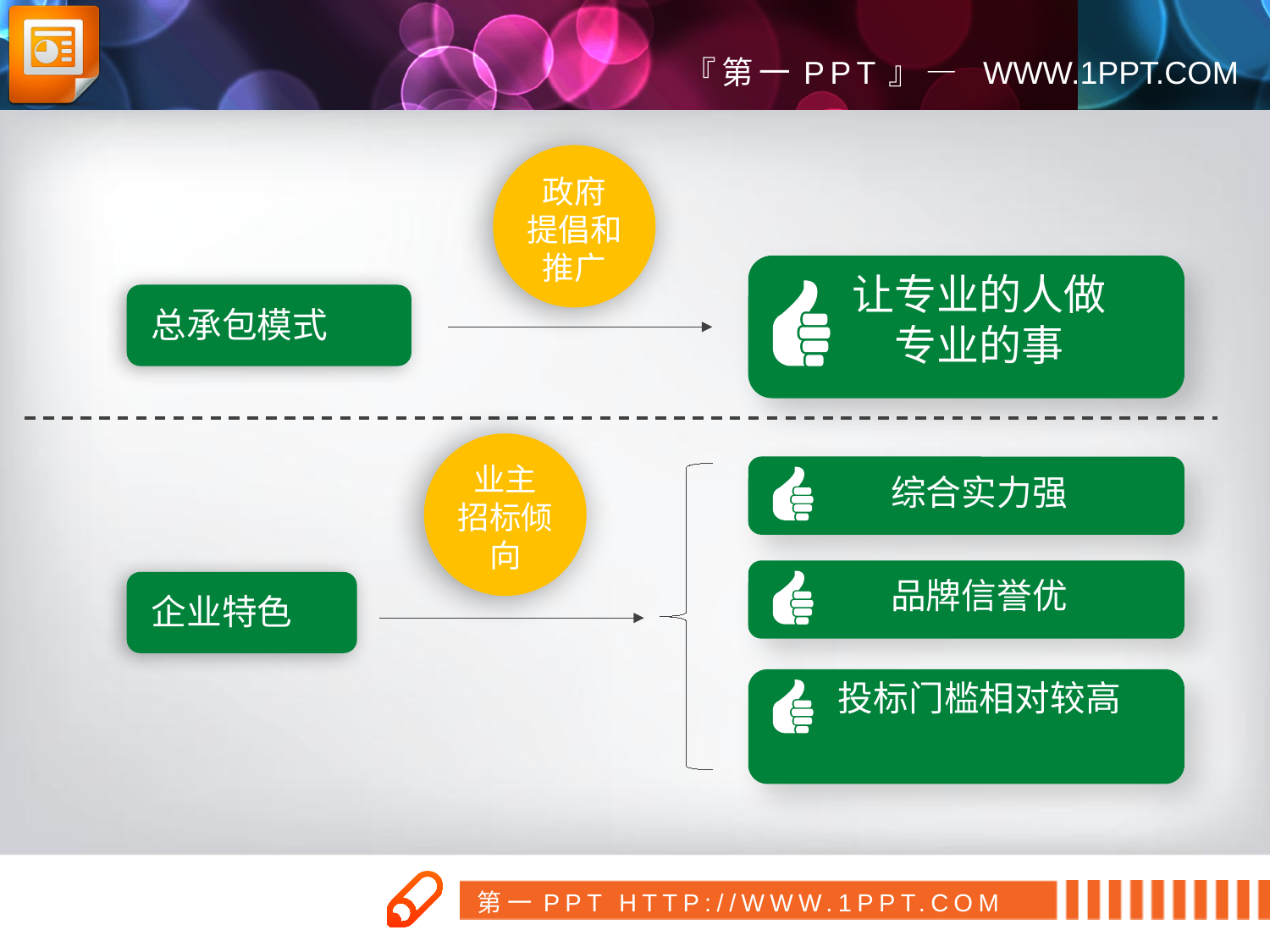

政府
提倡和推广

让专业的人做专业的事

总承包模式

业主
招标倾向

综合实力强

品牌信誉优

企业特色

投标门槛相对较高